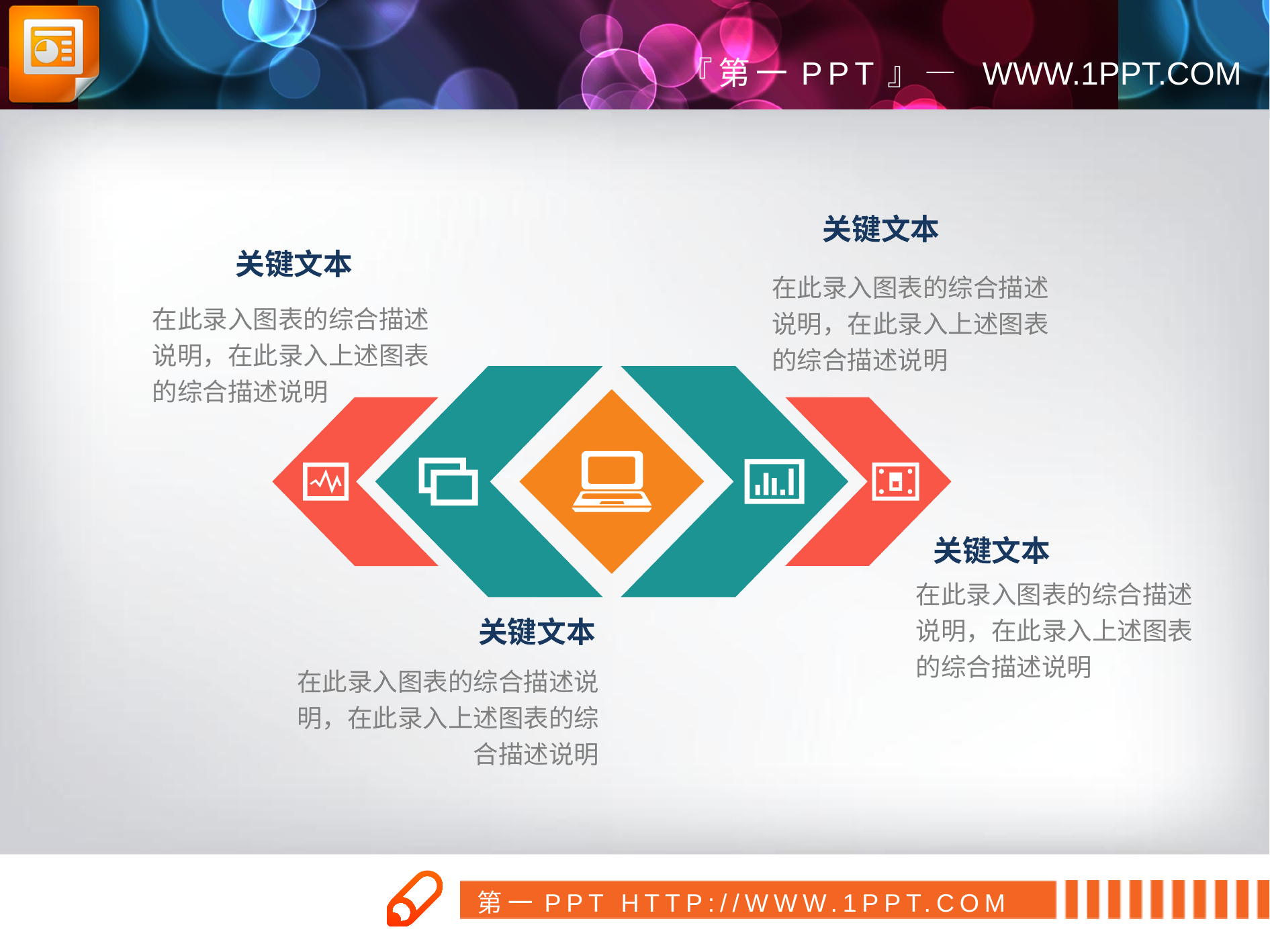

关键文本
关键文本
在此录入图表的综合描述说明，在此录入上述图表的综合描述说明
在此录入图表的综合描述说明，在此录入上述图表的综合描述说明

关键文本
在此录入图表的综合描述说明，在此录入上述图表的综合描述说明
关键文本
在此录入图表的综合描述说明，在此录入上述图表的综合描述说明